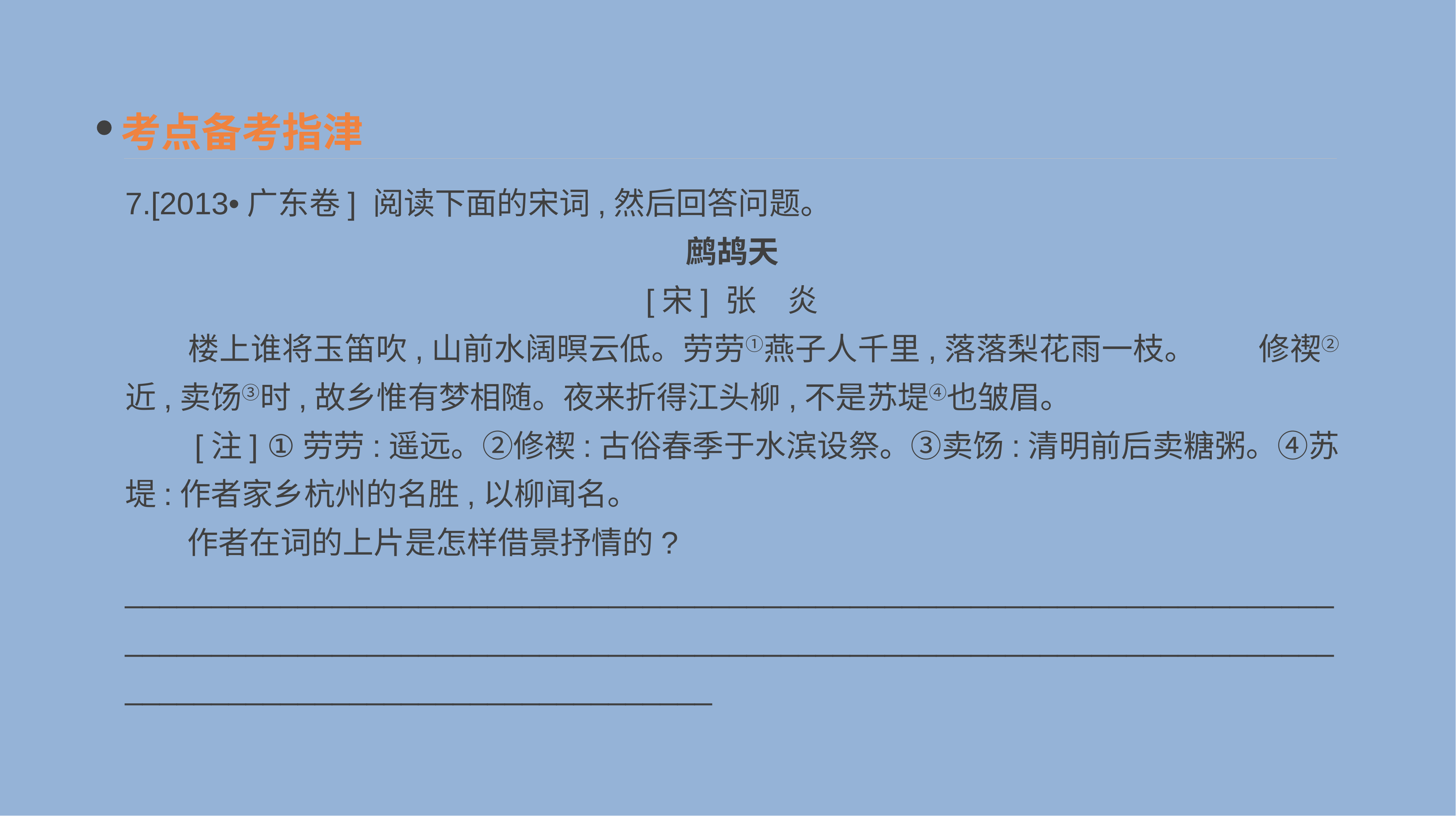

考点备考指津

7.[2013•广东卷] 阅读下面的宋词,然后回答问题。
鹧鸪天
[宋] 张　炎
　　楼上谁将玉笛吹,山前水阔暝云低。劳劳①燕子人千里,落落梨花雨一枝。　　修禊②近,卖饧③时,故乡惟有梦相随。夜来折得江头柳,不是苏堤④也皱眉。
　　[注] ①劳劳:遥远。②修禊:古俗春季于水滨设祭。③卖饧:清明前后卖糖粥。④苏堤:作者家乡杭州的名胜,以柳闻名。
　　作者在词的上片是怎样借景抒情的?
______________________________________________________________________________________________________________________________________________________________________________